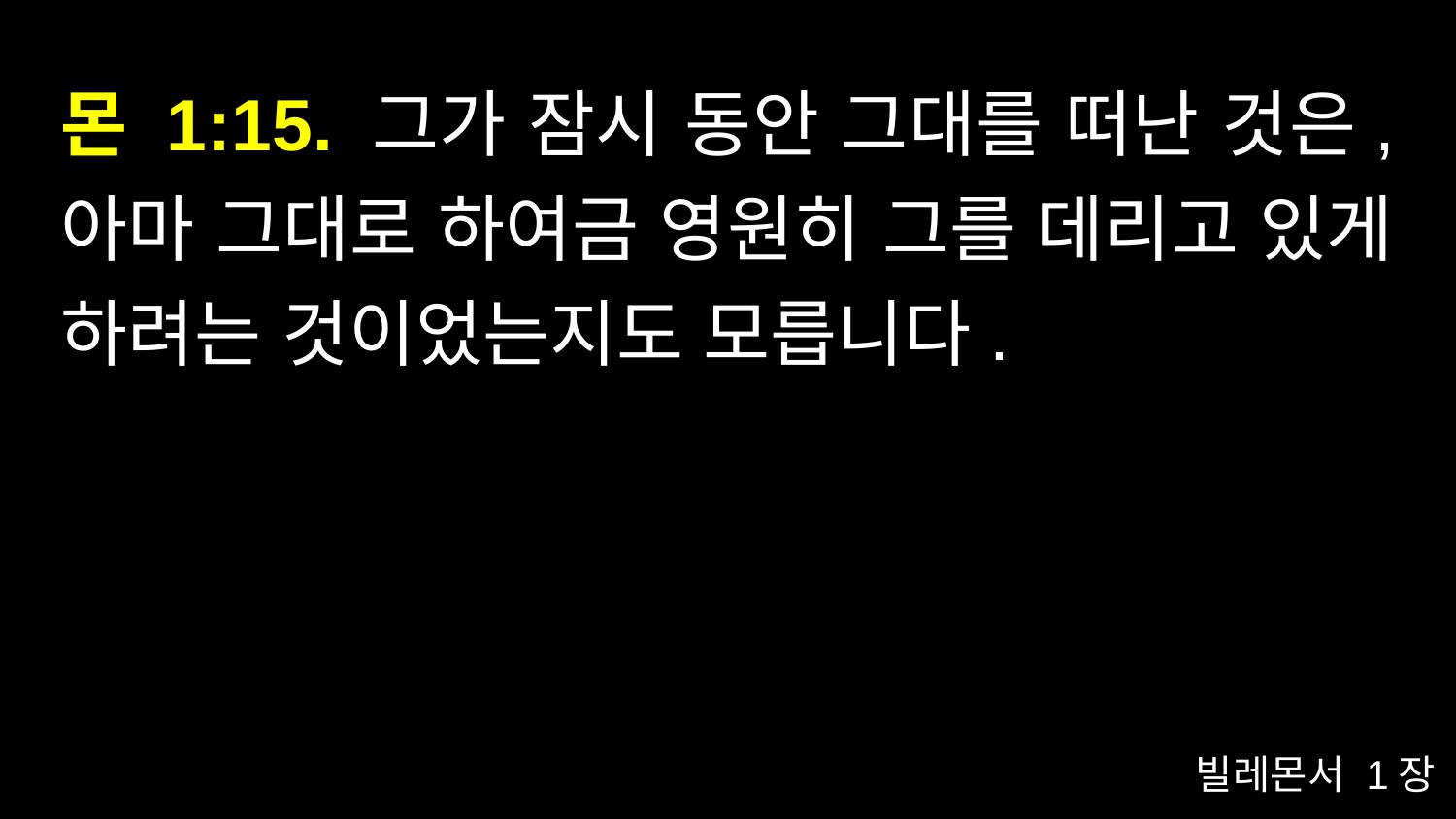

# 몬 1:15. 그가 잠시 동안 그대를 떠난 것은, 아마 그대로 하여금 영원히 그를 데리고 있게 하려는 것이었는지도 모릅니다.
빌레몬서 1장